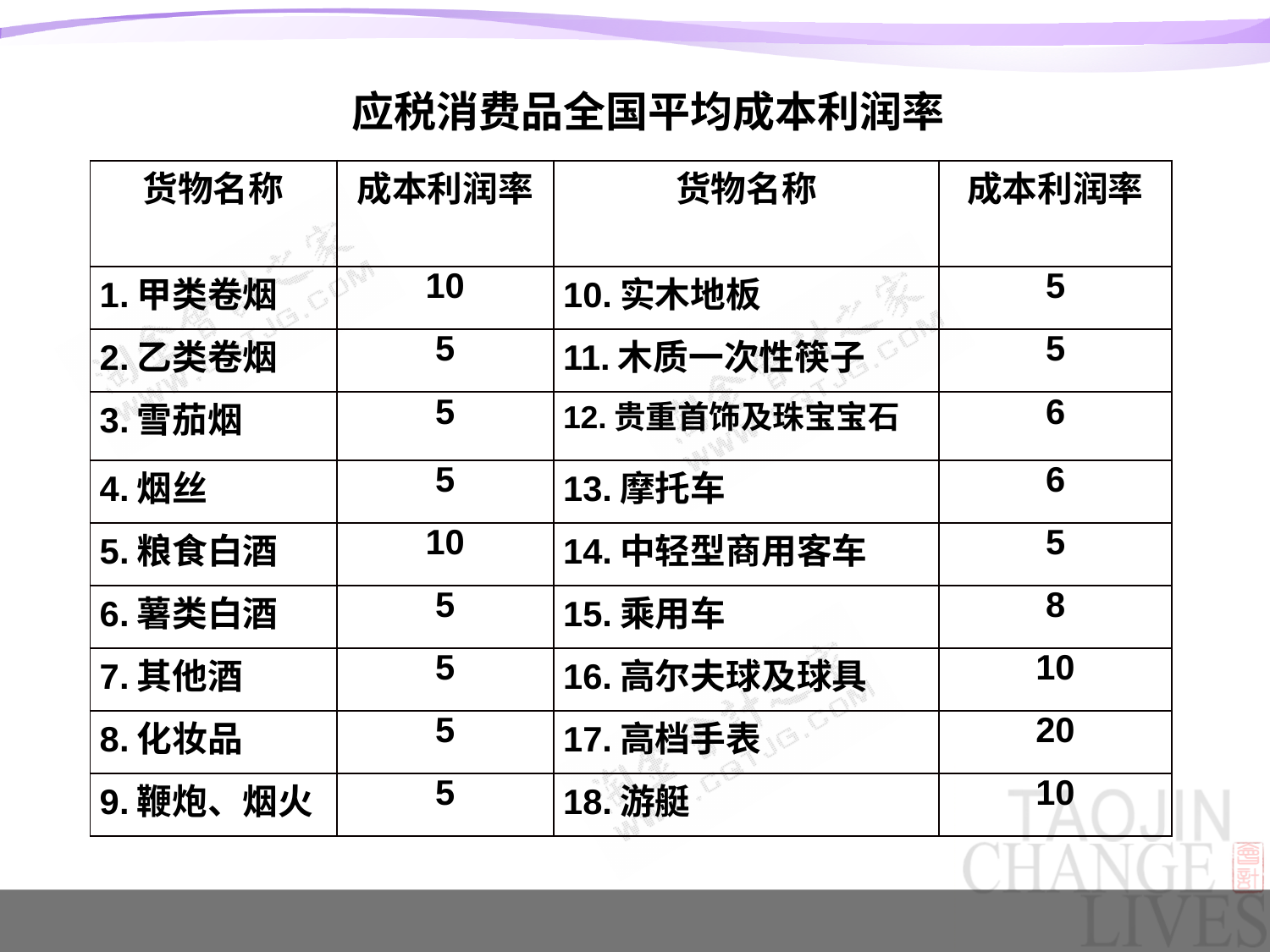

应税消费品全国平均成本利润率
| 货物名称 | 成本利润率 | 货物名称 | 成本利润率 |
| --- | --- | --- | --- |
| 1.甲类卷烟 | 10 | 10.实木地板 | 5 |
| 2.乙类卷烟 | 5 | 11.木质一次性筷子 | 5 |
| 3.雪茄烟 | 5 | 12.贵重首饰及珠宝宝石 | 6 |
| 4.烟丝 | 5 | 13.摩托车 | 6 |
| 5.粮食白酒 | 10 | 14.中轻型商用客车 | 5 |
| 6.薯类白酒 | 5 | 15.乘用车 | 8 |
| 7.其他酒 | 5 | 16.高尔夫球及球具 | 10 |
| 8.化妆品 | 5 | 17.高档手表 | 20 |
| 9.鞭炮、烟火 | 5 | 18.游艇 | 10 |